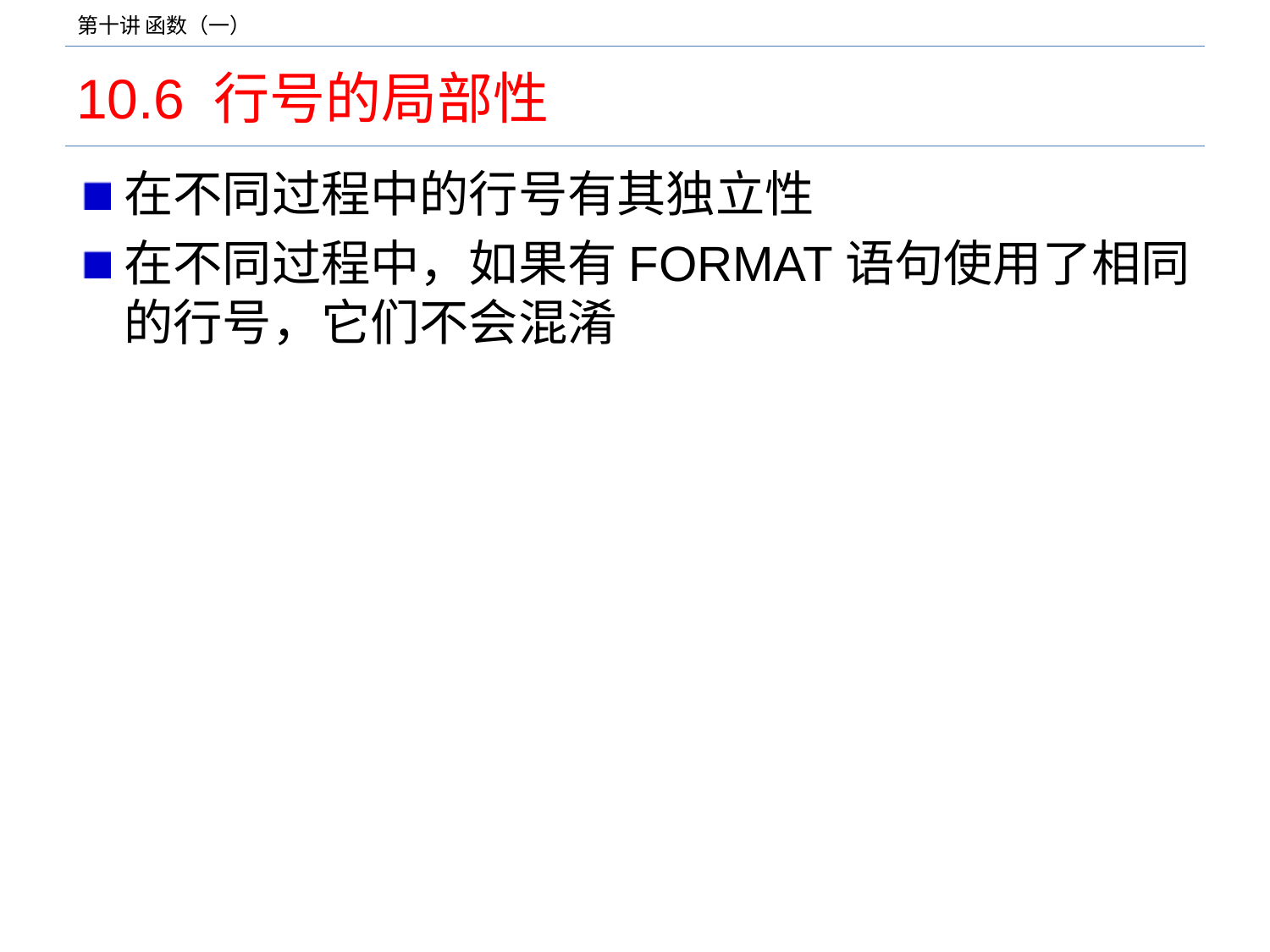

# 10.6 行号的局部性
在不同过程中的行号有其独立性
在不同过程中，如果有FORMAT语句使用了相同的行号，它们不会混淆